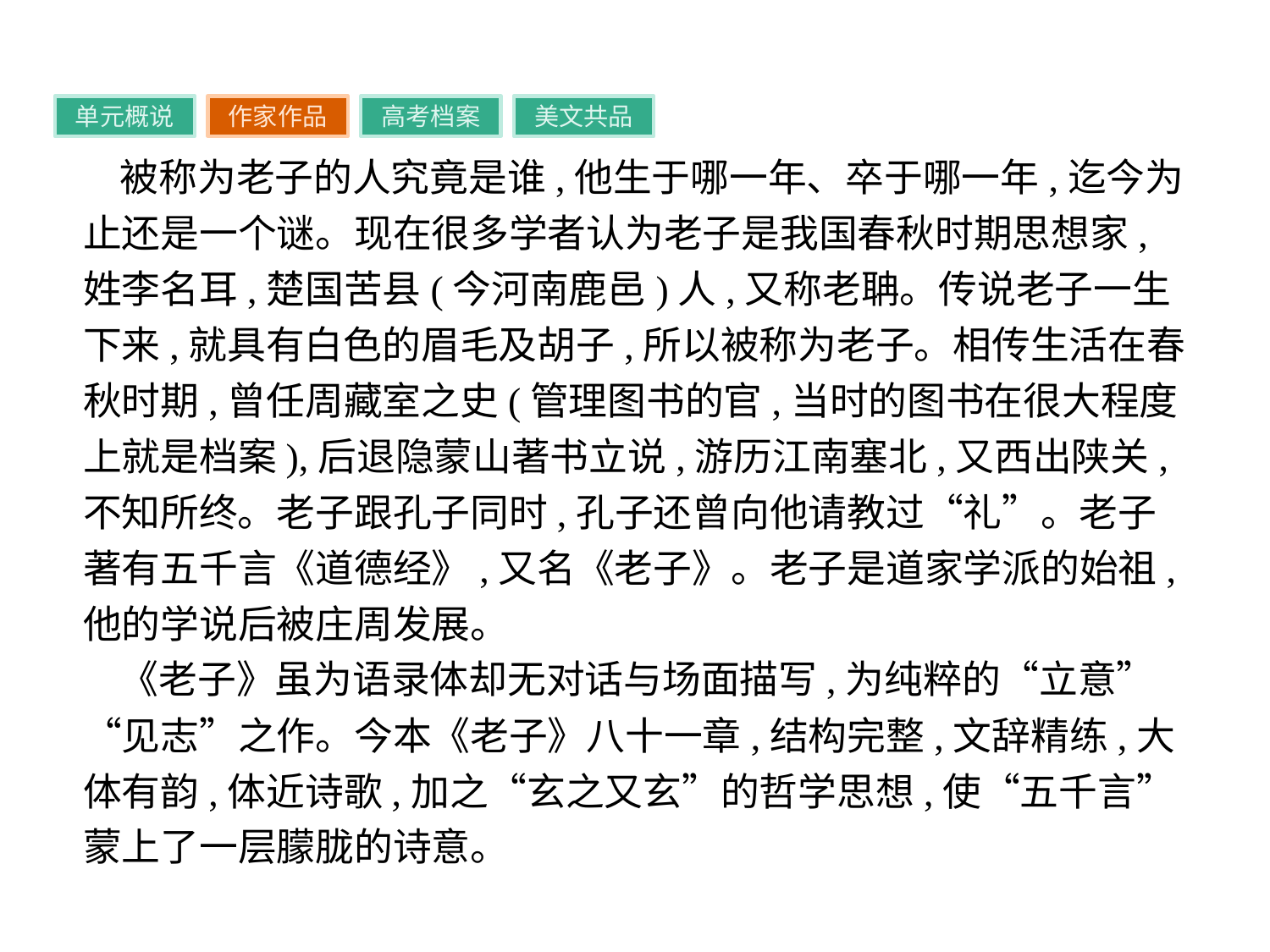

单元概说
作家作品
高考档案
美文共品
被称为老子的人究竟是谁,他生于哪一年、卒于哪一年,迄今为止还是一个谜。现在很多学者认为老子是我国春秋时期思想家,姓李名耳,楚国苦县(今河南鹿邑)人,又称老聃。传说老子一生下来,就具有白色的眉毛及胡子,所以被称为老子。相传生活在春秋时期,曾任周藏室之史(管理图书的官,当时的图书在很大程度上就是档案),后退隐蒙山著书立说,游历江南塞北,又西出陕关,不知所终。老子跟孔子同时,孔子还曾向他请教过“礼”。老子著有五千言《道德经》,又名《老子》。老子是道家学派的始祖,他的学说后被庄周发展。
《老子》虽为语录体却无对话与场面描写,为纯粹的“立意”“见志”之作。今本《老子》八十一章,结构完整,文辞精练,大体有韵,体近诗歌,加之“玄之又玄”的哲学思想,使“五千言”蒙上了一层朦胧的诗意。